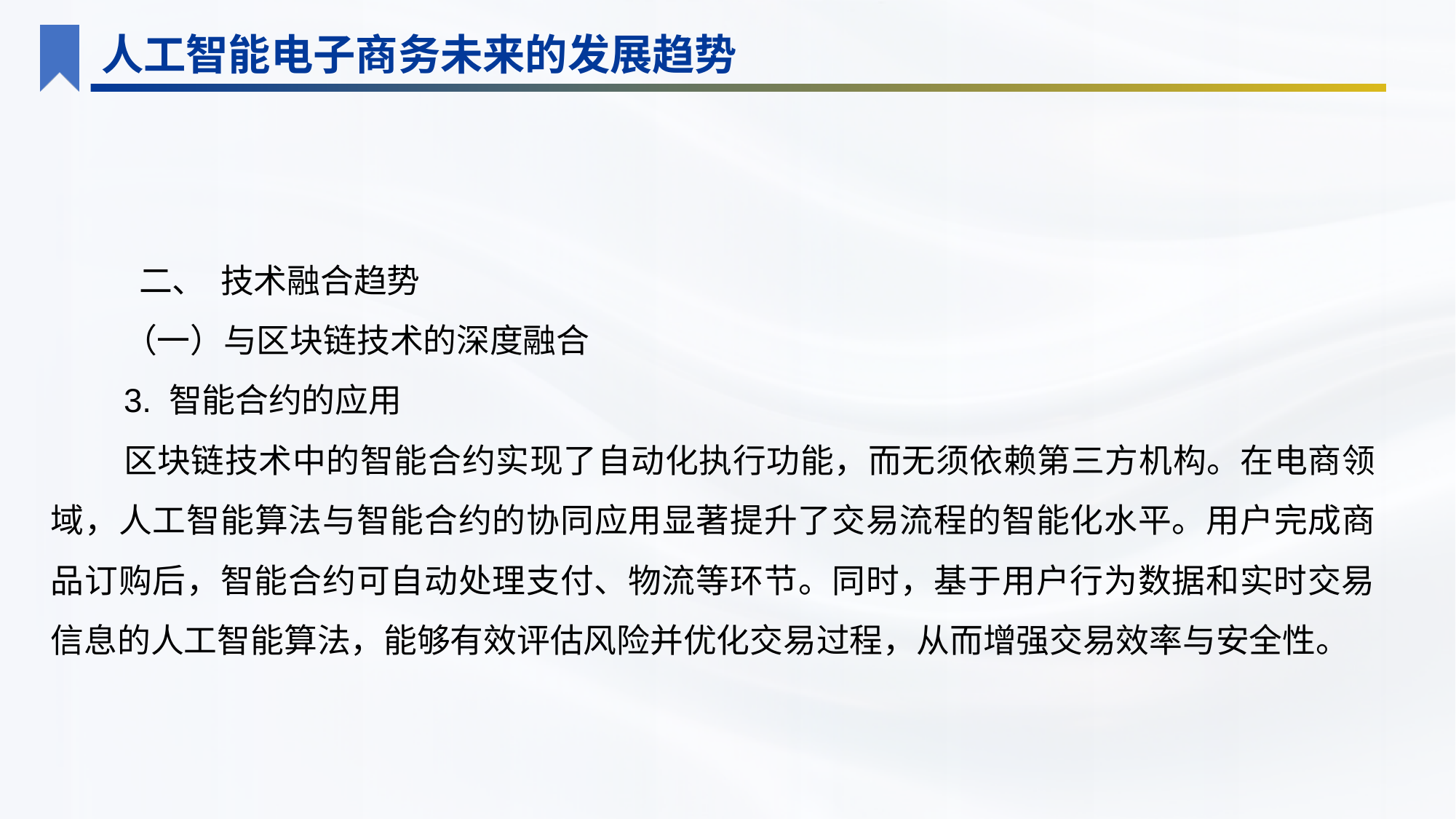

人工智能电子商务未来的发展趋势
 二、  技术融合趋势
（一）与区块链技术的深度融合
3. 智能合约的应用
区块链技术中的智能合约实现了自动化执行功能，而无须依赖第三方机构。在电商领域，人工智能算法与智能合约的协同应用显著提升了交易流程的智能化水平。用户完成商品订购后，智能合约可自动处理支付、物流等环节。同时，基于用户行为数据和实时交易信息的人工智能算法，能够有效评估风险并优化交易过程，从而增强交易效率与安全性。